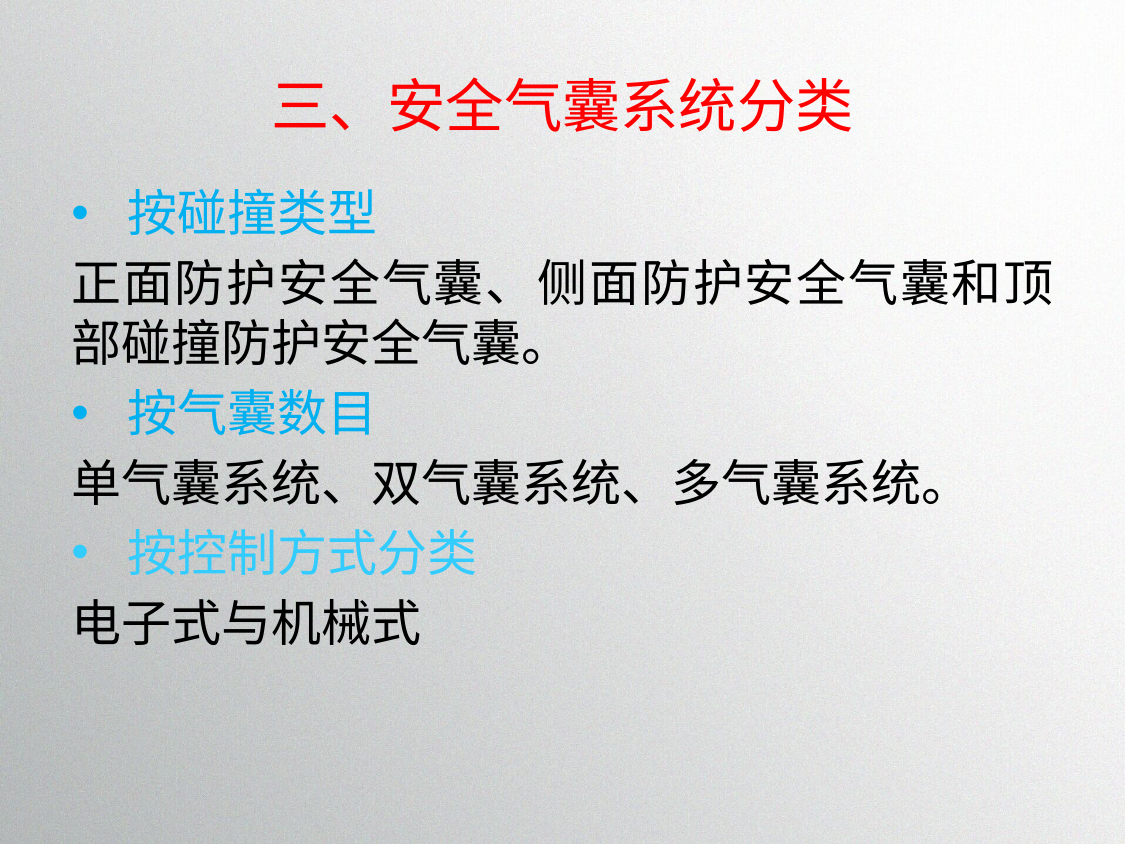

# 三、安全气囊系统分类
按碰撞类型
正面防护安全气囊、侧面防护安全气囊和顶部碰撞防护安全气囊。
按气囊数目
单气囊系统、双气囊系统、多气囊系统。
按控制方式分类
电子式与机械式